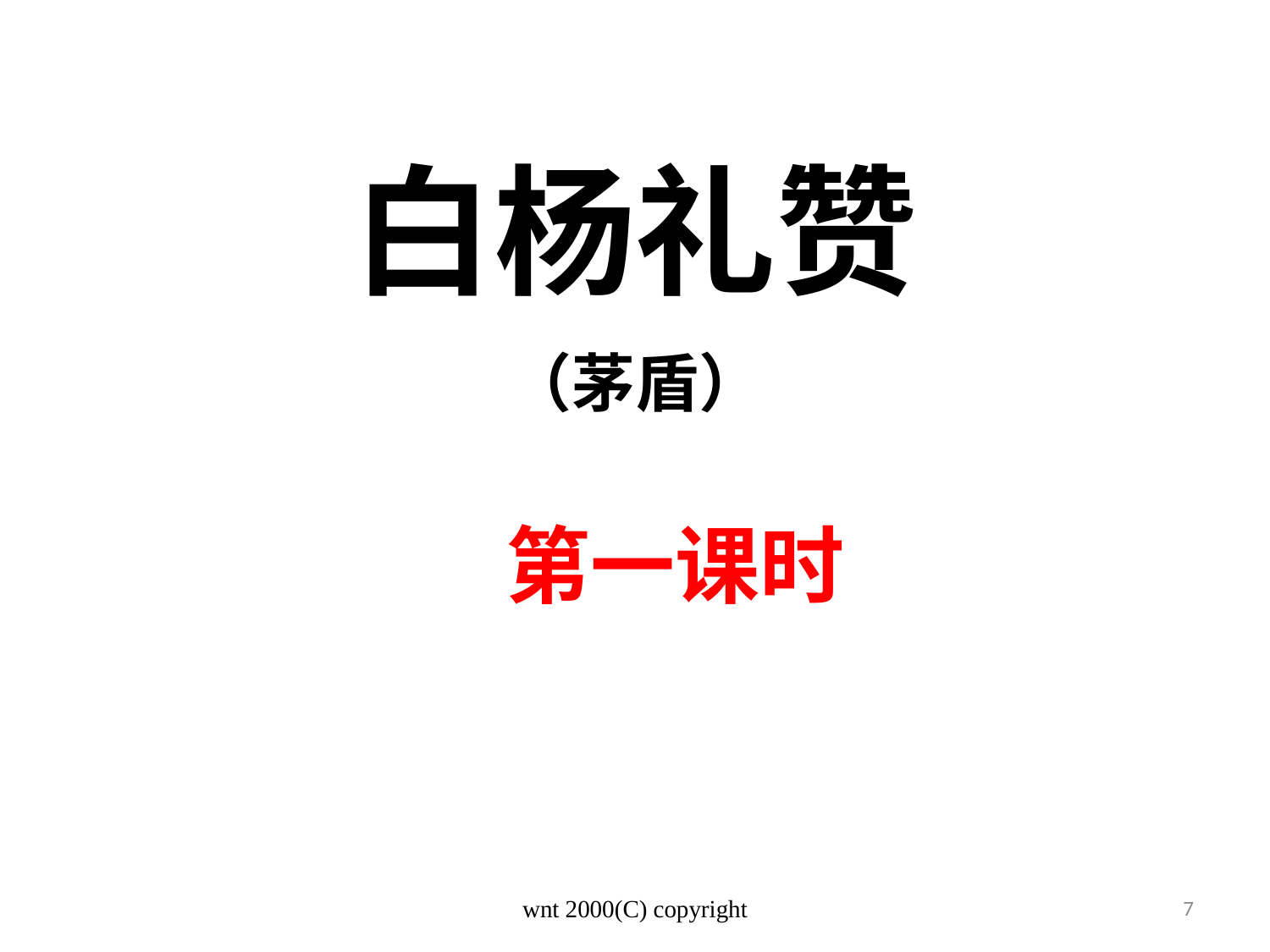

白杨礼赞
（茅盾）

第一课时
wnt 2000(C) copyright
7